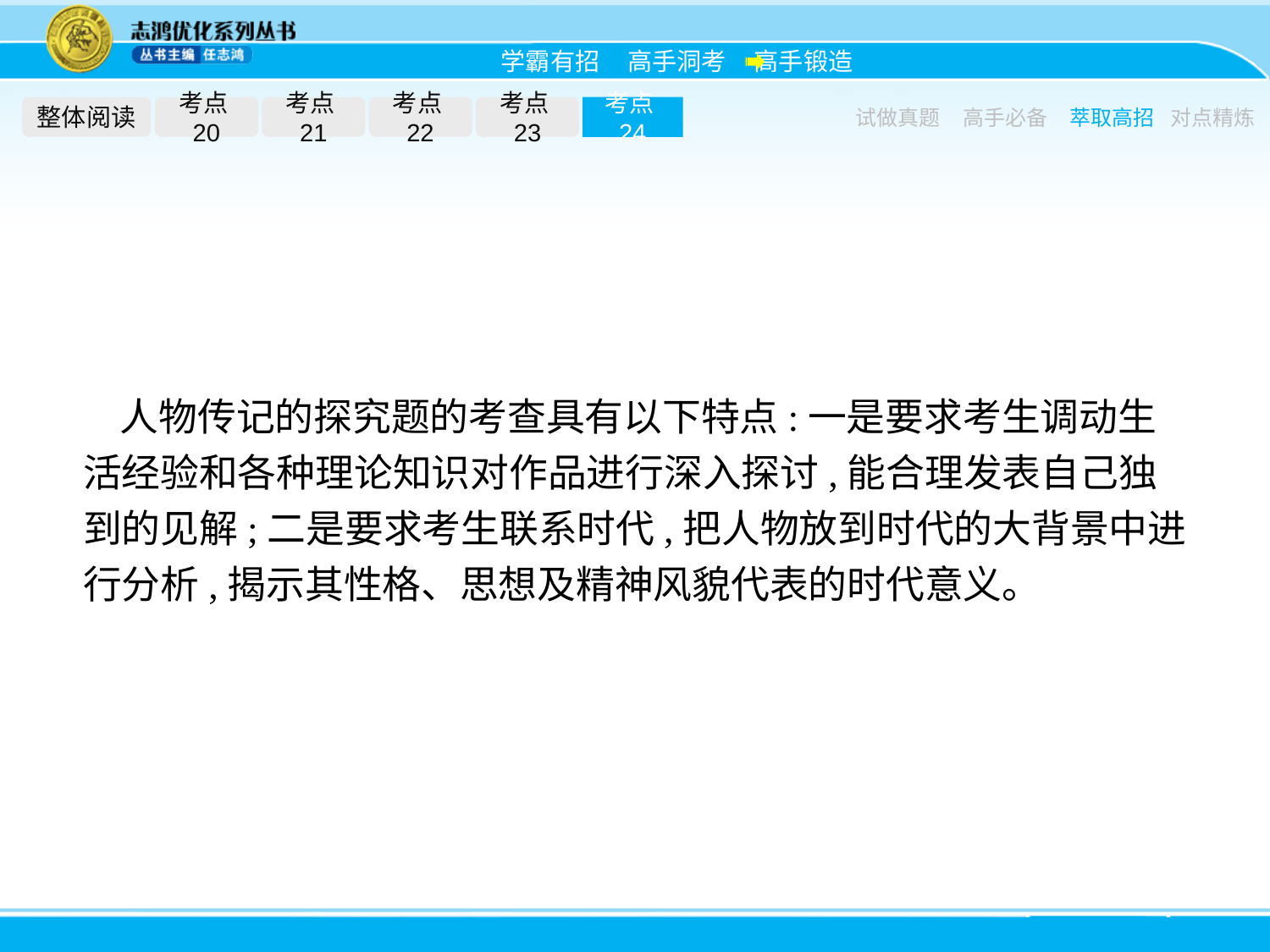

整体阅读
考点20
考点21
考点22
考点23
考点24
试做真题
高手必备
萃取高招
对点精炼
人物传记的探究题的考查具有以下特点:一是要求考生调动生活经验和各种理论知识对作品进行深入探讨,能合理发表自己独到的见解;二是要求考生联系时代,把人物放到时代的大背景中进行分析,揭示其性格、思想及精神风貌代表的时代意义。